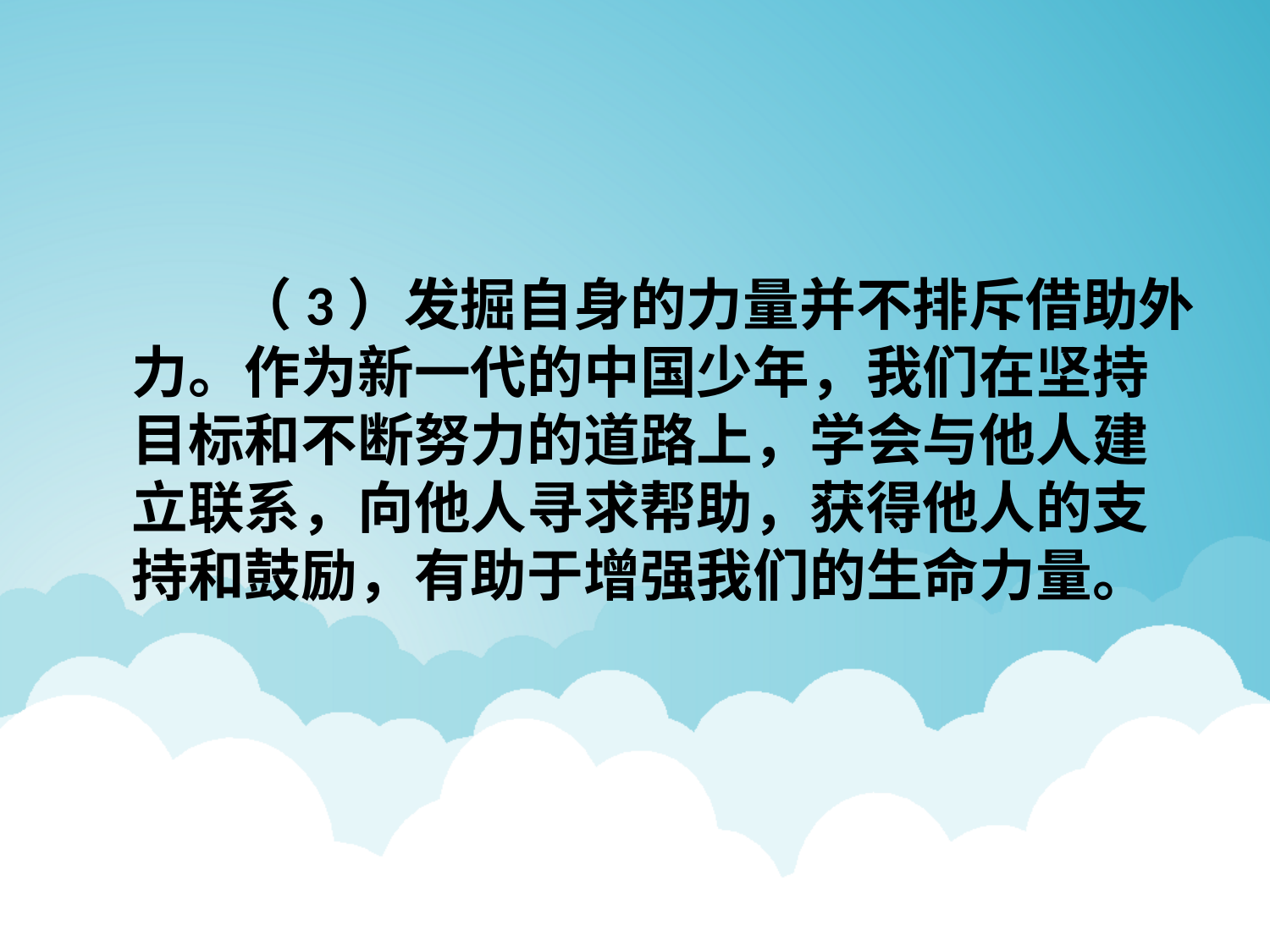

（3）发掘自身的力量并不排斥借助外力。作为新一代的中国少年，我们在坚持目标和不断努力的道路上，学会与他人建立联系，向他人寻求帮助，获得他人的支持和鼓励，有助于增强我们的生命力量。